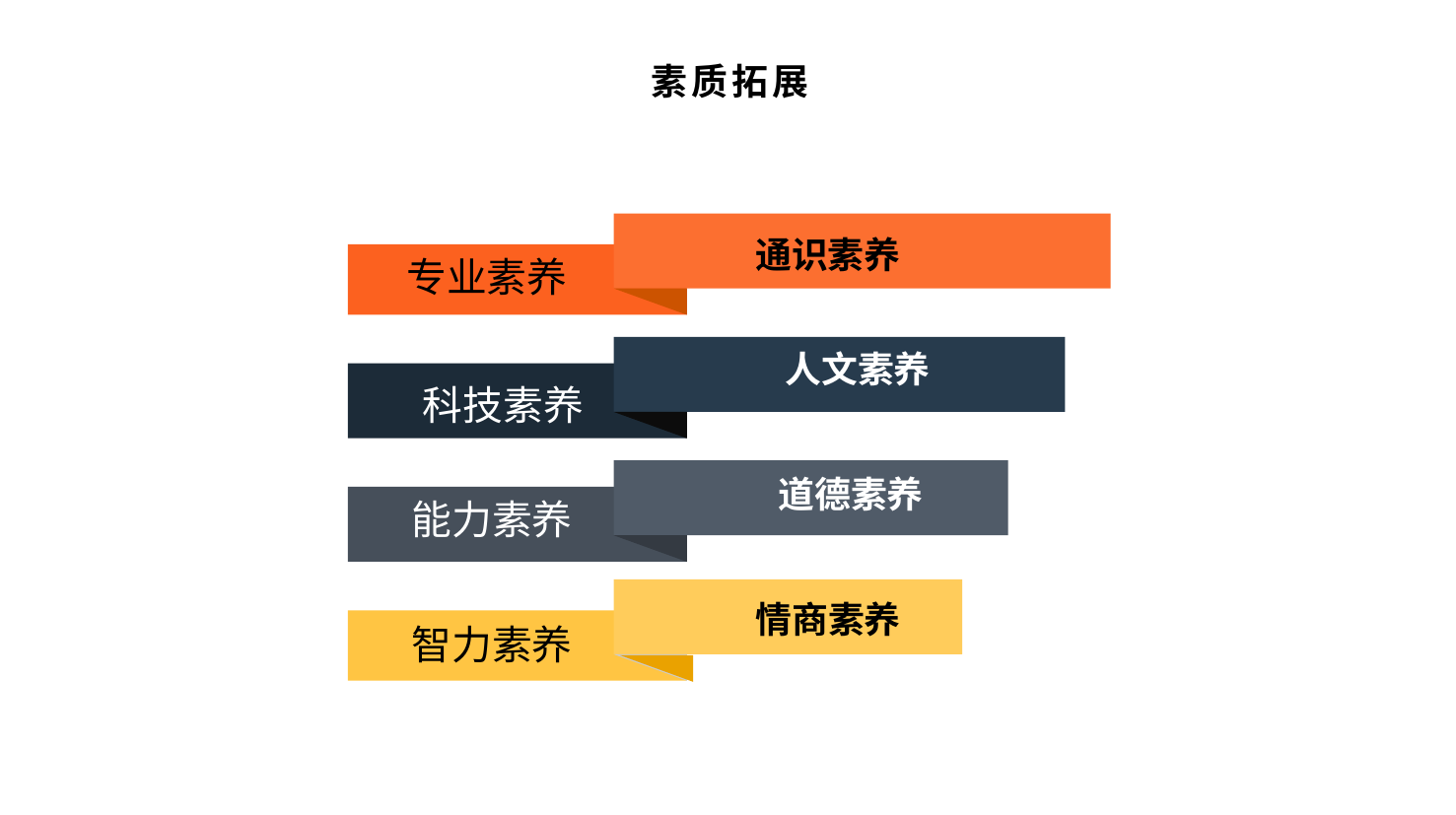

# 素质拓展

         通识素养

专业素养

       人文素养

科技素养

         道德素养

能力素养

         情商素养

智力素养